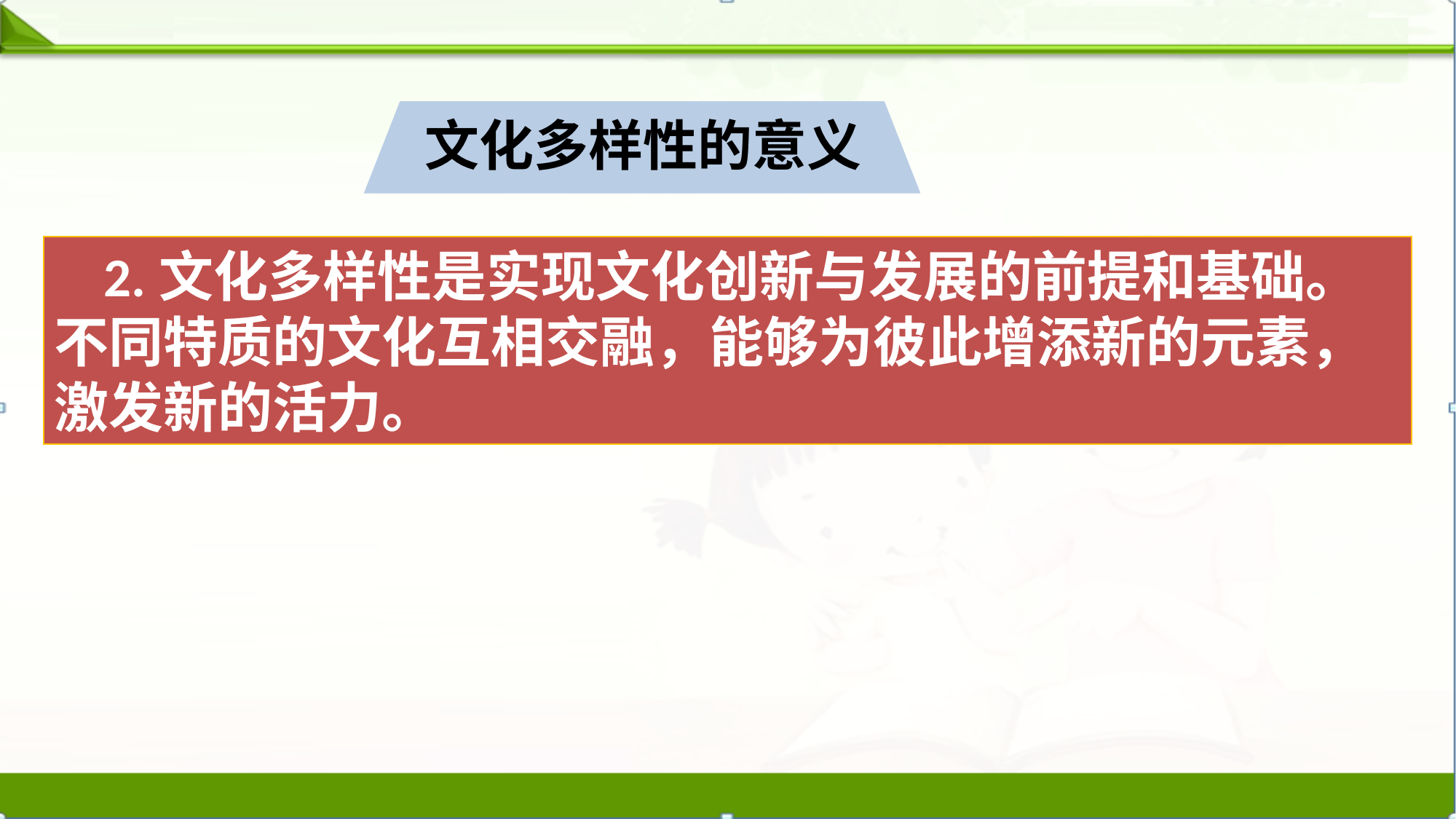

文化多样性的意义
    2.文化多样性是实现文化创新与发展的前提和基础。不同特质的文化互相交融，能够为彼此增添新的元素，激发新的活力。